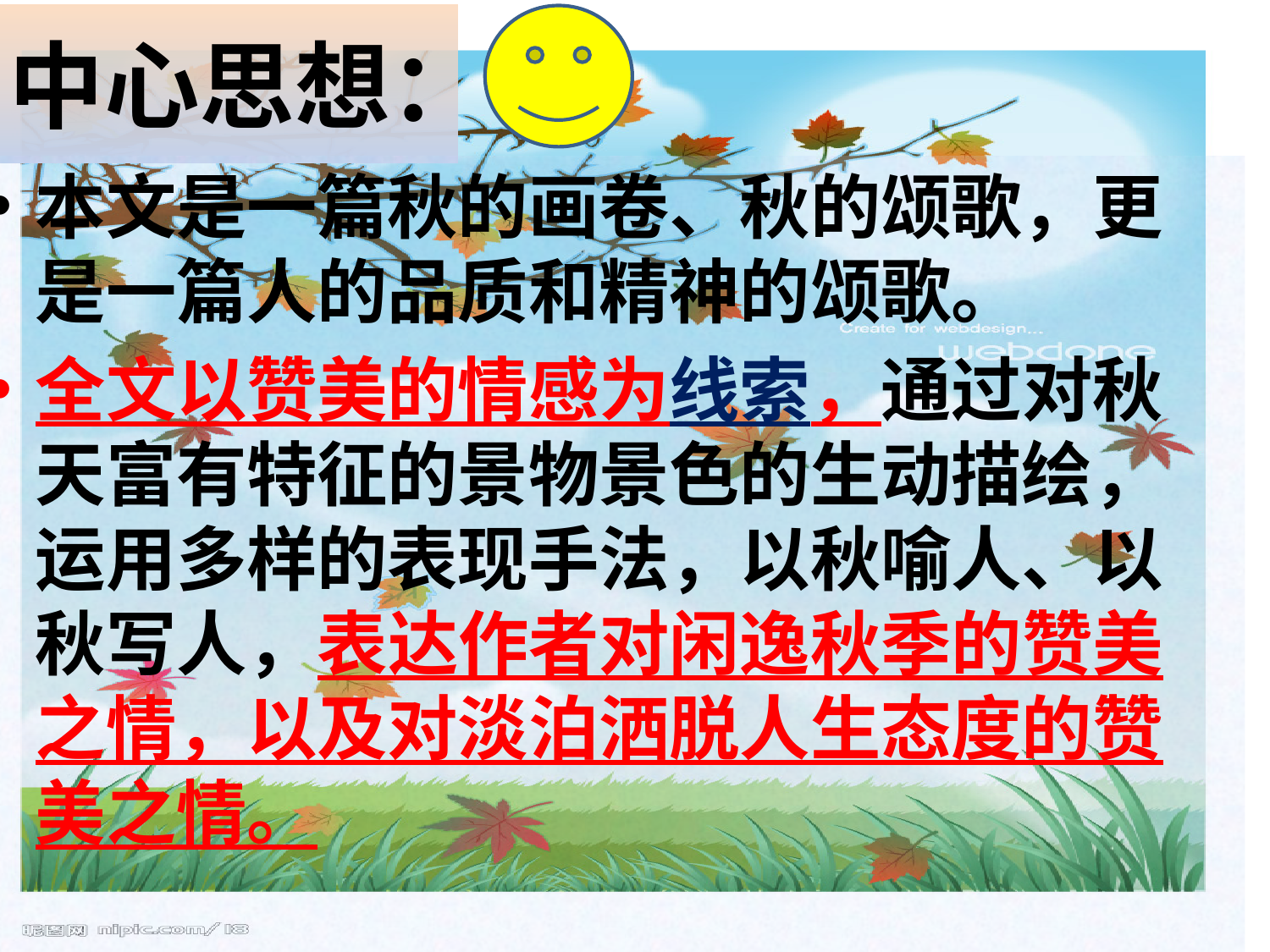

# 中心思想：

本文是一篇秋的画卷、秋的颂歌，更是一篇人的品质和精神的颂歌。
全文以赞美的情感为线索，通过对秋天富有特征的景物景色的生动描绘，运用多样的表现手法，以秋喻人、以秋写人，表达作者对闲逸秋季的赞美之情，以及对淡泊洒脱人生态度的赞美之情。